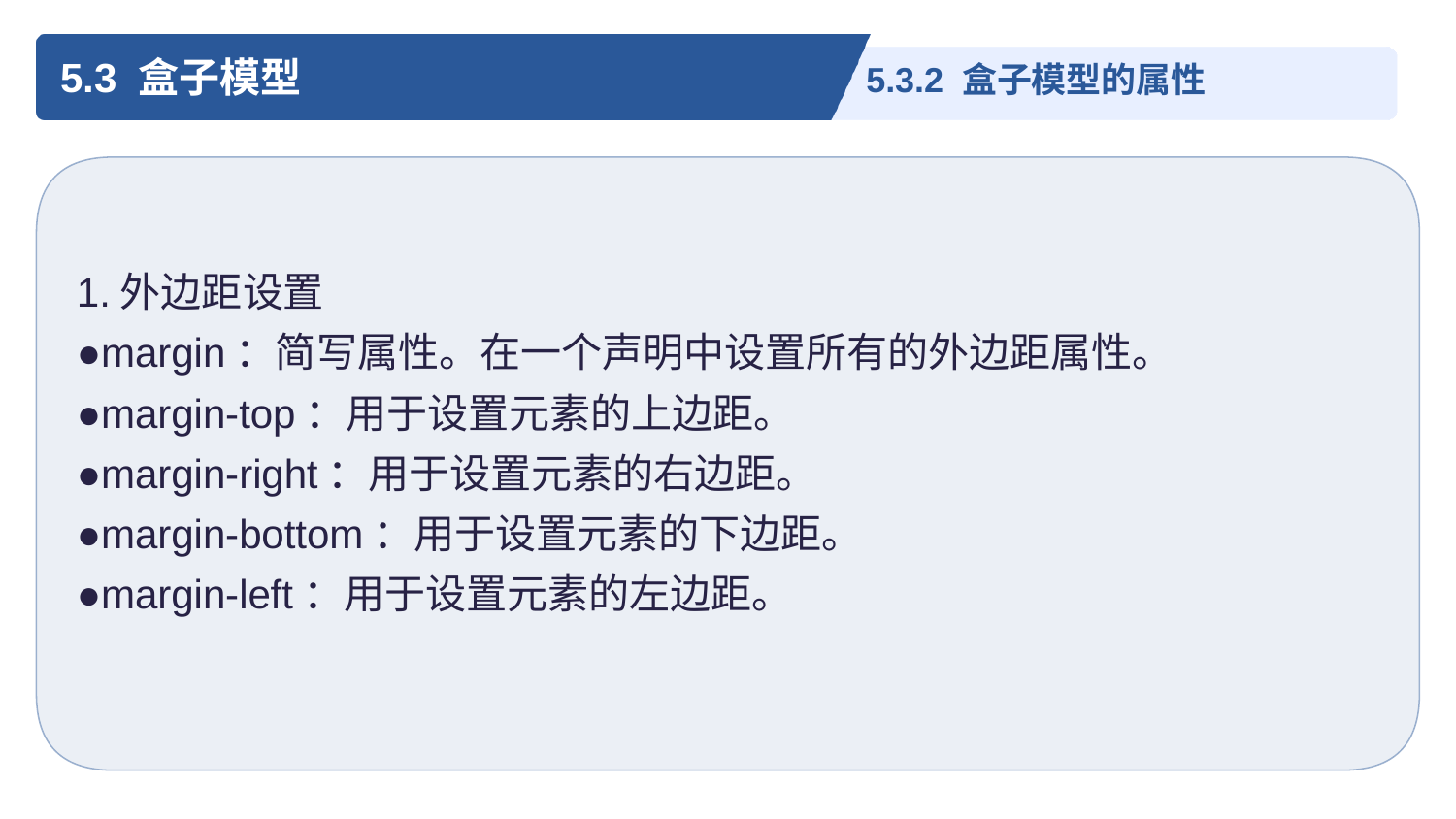

5.3 盒子模型
5.3.2 盒子模型的属性

1.外边距设置
●margin：简写属性。在一个声明中设置所有的外边距属性。
●margin-top：用于设置元素的上边距。
●margin-right：用于设置元素的右边距。
●margin-bottom：用于设置元素的下边距。
●margin-left：用于设置元素的左边距。